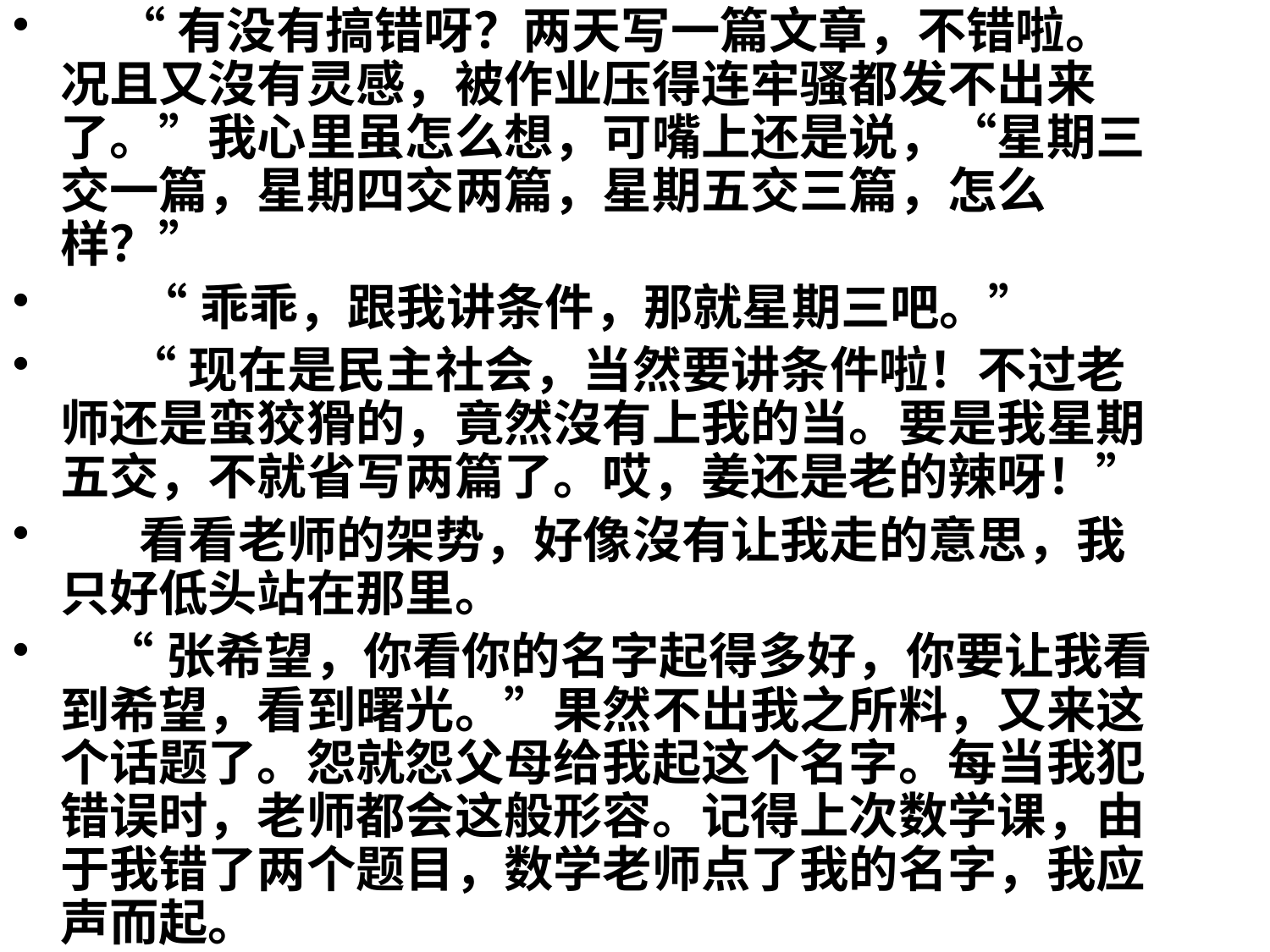

“有没有搞错呀？两天写一篇文章，不错啦。况且又沒有灵感，被作业压得连牢骚都发不出来了。”我心里虽怎么想，可嘴上还是说，“星期三交一篇，星期四交两篇，星期五交三篇，怎么样？”
       “乖乖，跟我讲条件，那就星期三吧。”
      “现在是民主社会，当然要讲条件啦！不过老师还是蛮狡猾的，竟然沒有上我的当。要是我星期五交，不就省写两篇了。哎，姜还是老的辣呀！”
      看看老师的架势，好像沒有让我走的意思，我只好低头站在那里。
    “张希望，你看你的名字起得多好，你要让我看到希望，看到曙光。”果然不出我之所料，又来这个话题了。怨就怨父母给我起这个名字。每当我犯错误时，老师都会这般形容。记得上次数学课，由于我错了两个题目，数学老师点了我的名字，我应声而起。